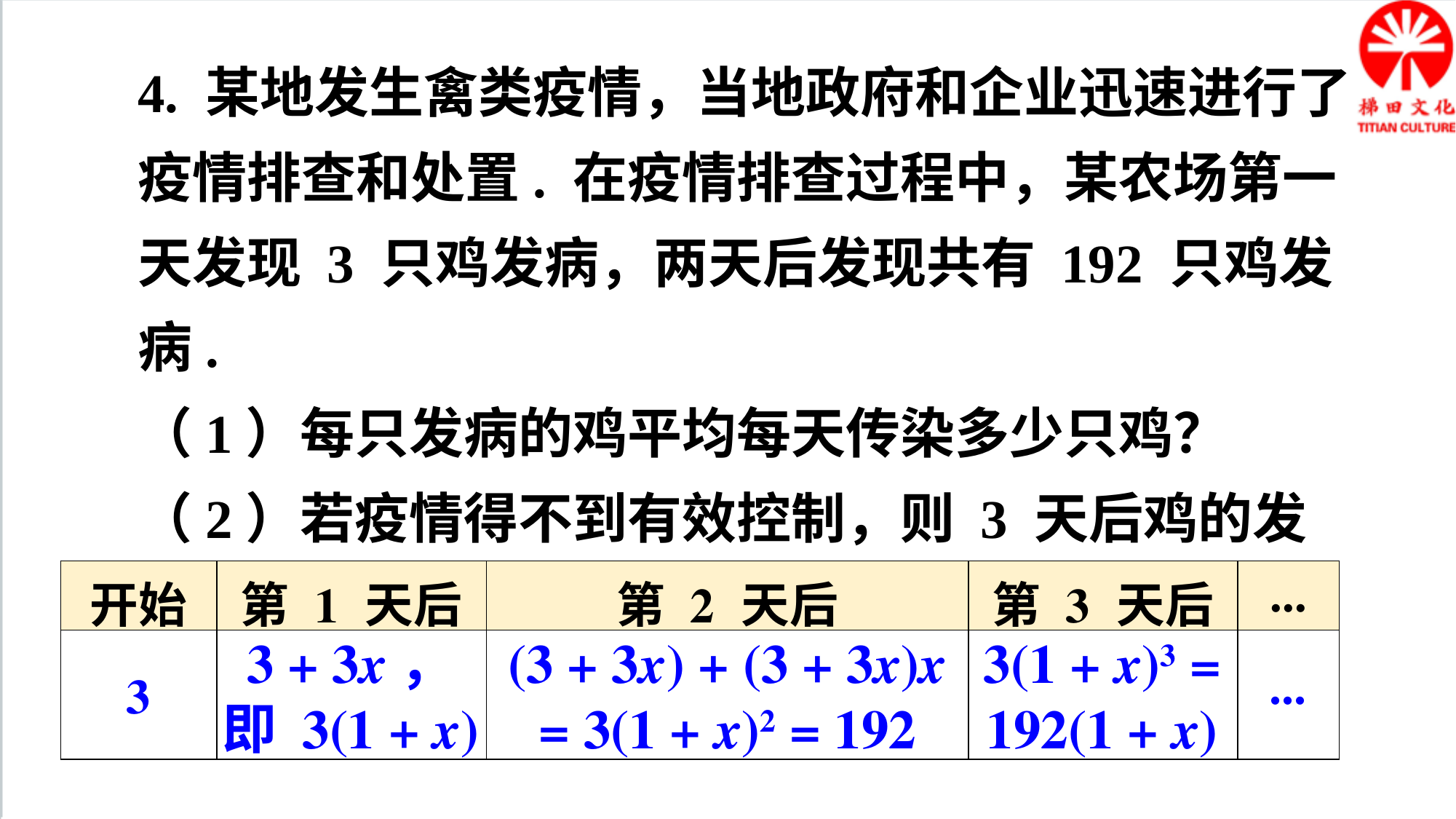

4. 某地发生禽类疫情，当地政府和企业迅速进行了疫情排查和处置. 在疫情排查过程中，某农场第一天发现 3 只鸡发病，两天后发现共有 192 只鸡发病.
（1）每只发病的鸡平均每天传染多少只鸡？
（2）若疫情得不到有效控制，则 3 天后鸡的发病数会超过 1500 只吗？
| 开始 | 第 1 天后 | 第 2 天后 | 第 3 天后 | ··· |
| --- | --- | --- | --- | --- |
| 3 |  |  |  | ··· |
3 + 3x，即 3(1 + x)
(3 + 3x) + (3 + 3x)x = 3(1 + x)2 = 192
3(1 + x)3 = 192(1 + x)